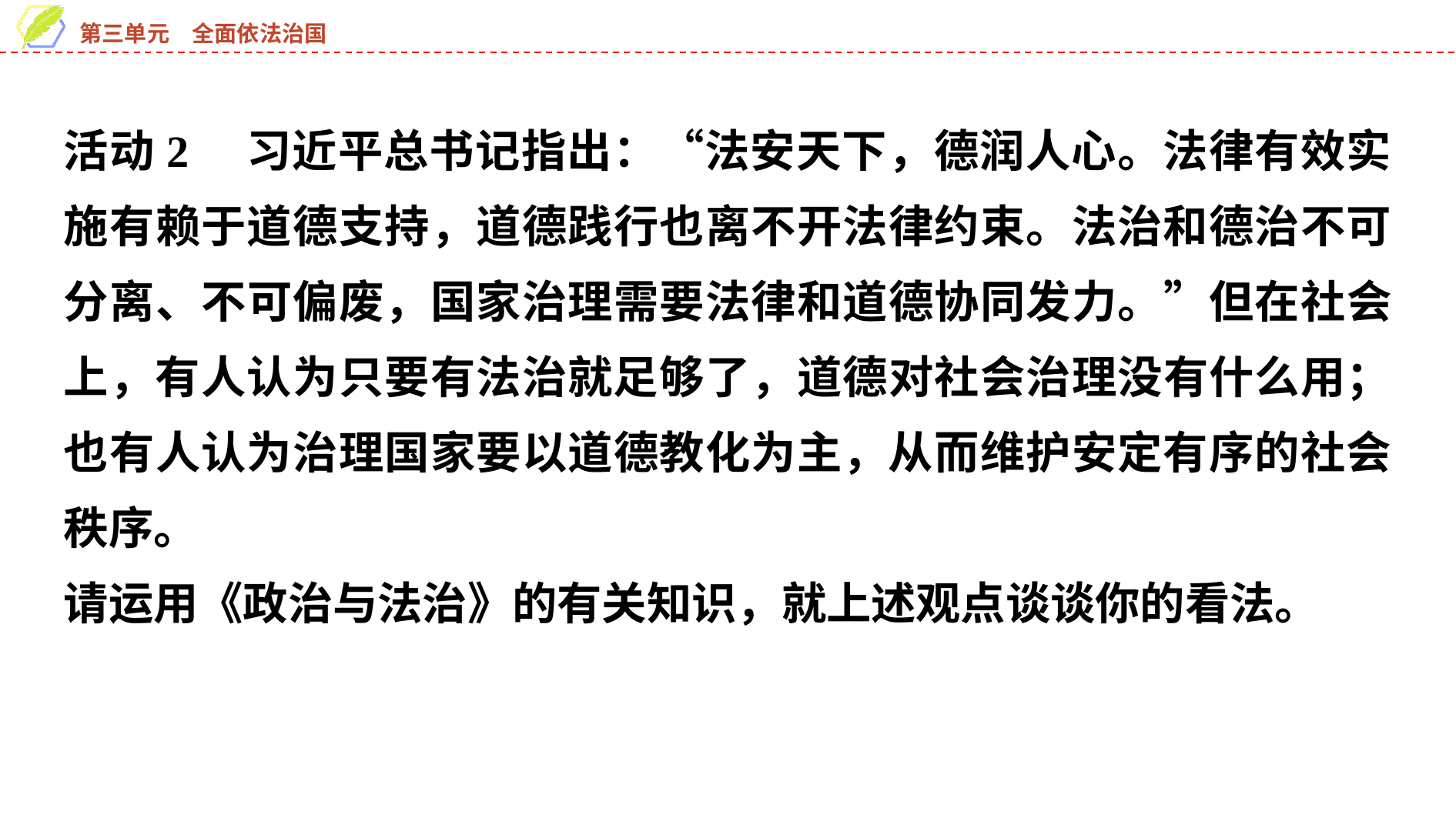

活动2　习近平总书记指出：“法安天下，德润人心。法律有效实施有赖于道德支持，道德践行也离不开法律约束。法治和德治不可分离、不可偏废，国家治理需要法律和道德协同发力。”但在社会上，有人认为只要有法治就足够了，道德对社会治理没有什么用；也有人认为治理国家要以道德教化为主，从而维护安定有序的社会秩序。
请运用《政治与法治》的有关知识，就上述观点谈谈你的看法。